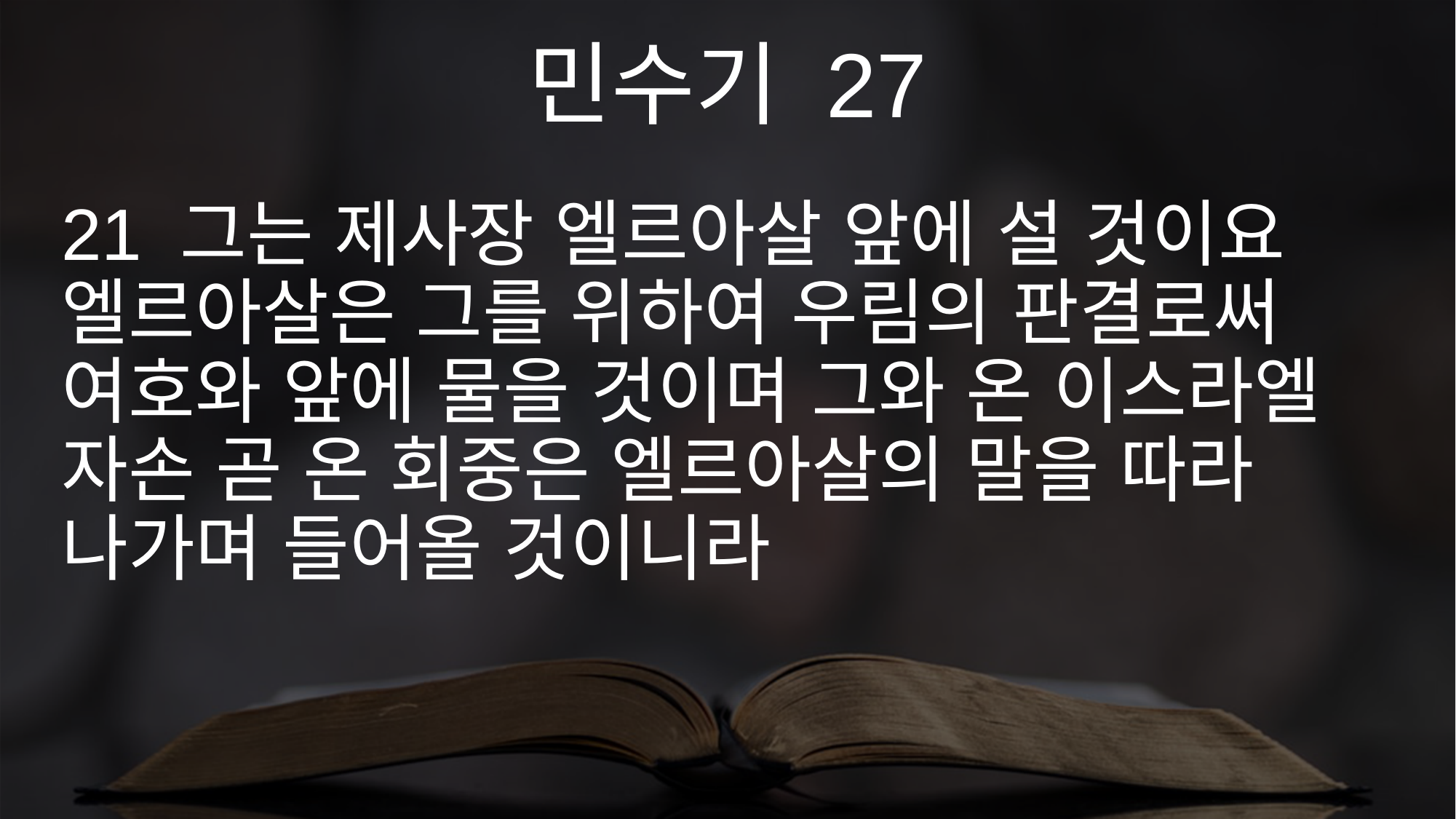

민수기 27
21 그는 제사장 엘르아살 앞에 설 것이요 엘르아살은 그를 위하여 우림의 판결로써 여호와 앞에 물을 것이며 그와 온 이스라엘 자손 곧 온 회중은 엘르아살의 말을 따라 나가며 들어올 것이니라